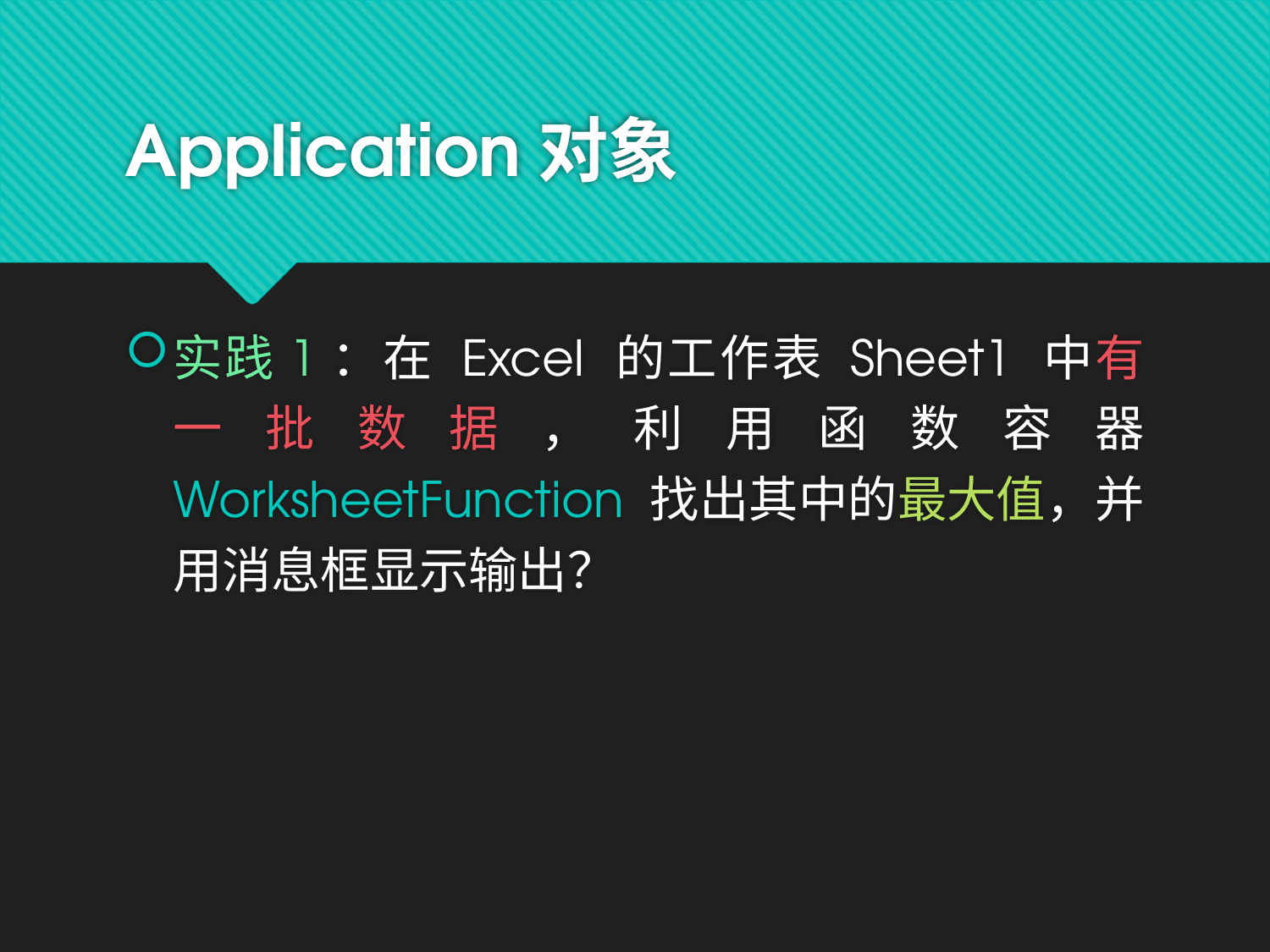

# Application对象
实践1：在 Excel 的工作表 Sheet1 中有一批数据，利用函数容器 WorksheetFunction 找出其中的最大值，并用消息框显示输出？